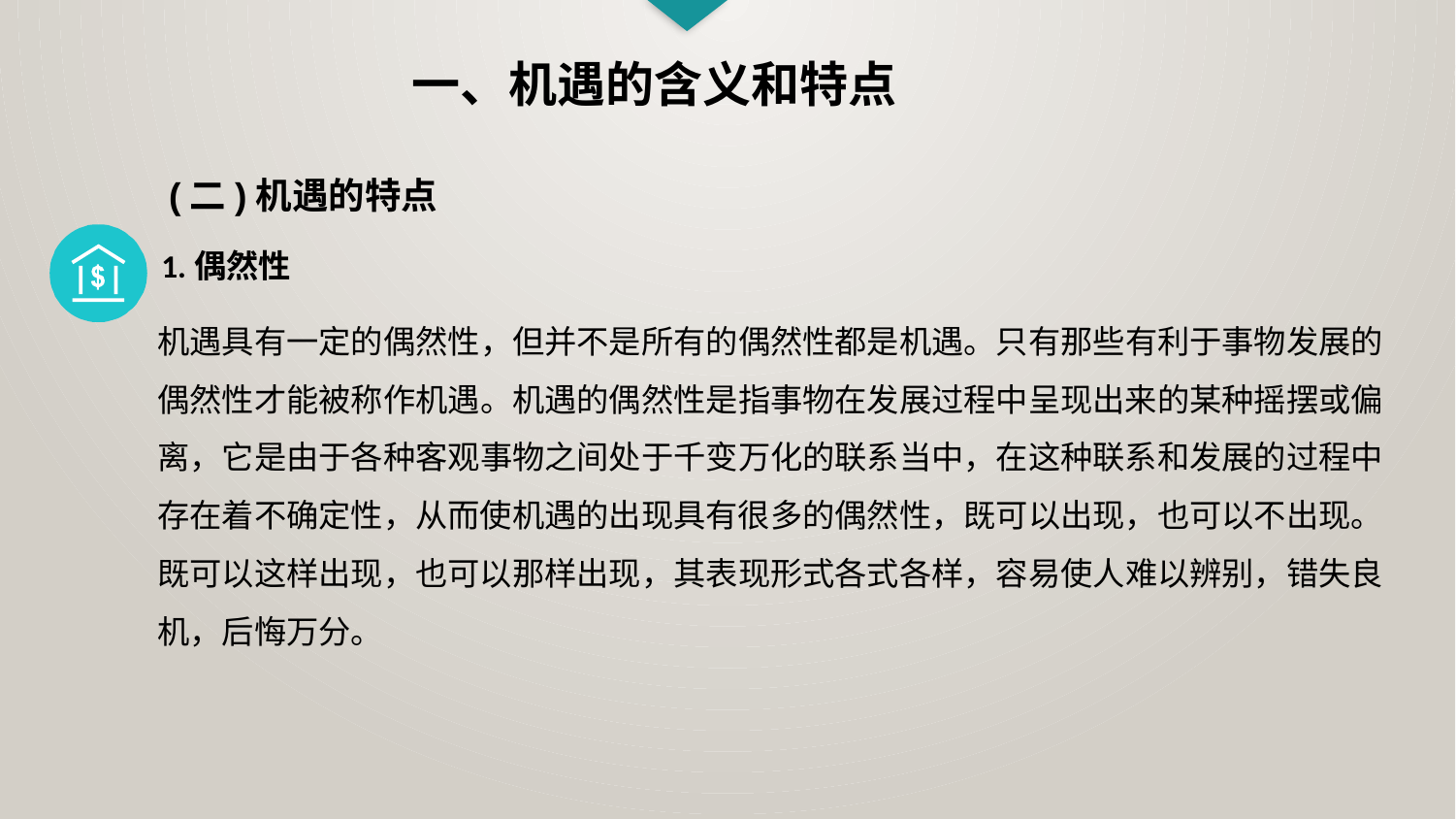

一、机遇的含义和特点
(二)机遇的特点

1.偶然性

机遇具有一定的偶然性，但并不是所有的偶然性都是机遇。只有那些有利于事物发展的偶然性才能被称作机遇。机遇的偶然性是指事物在发展过程中呈现出来的某种摇摆或偏离，它是由于各种客观事物之间处于千变万化的联系当中，在这种联系和发展的过程中存在着不确定性，从而使机遇的出现具有很多的偶然性，既可以出现，也可以不出现。既可以这样出现，也可以那样出现，其表现形式各式各样，容易使人难以辨别，错失良机，后悔万分。
66